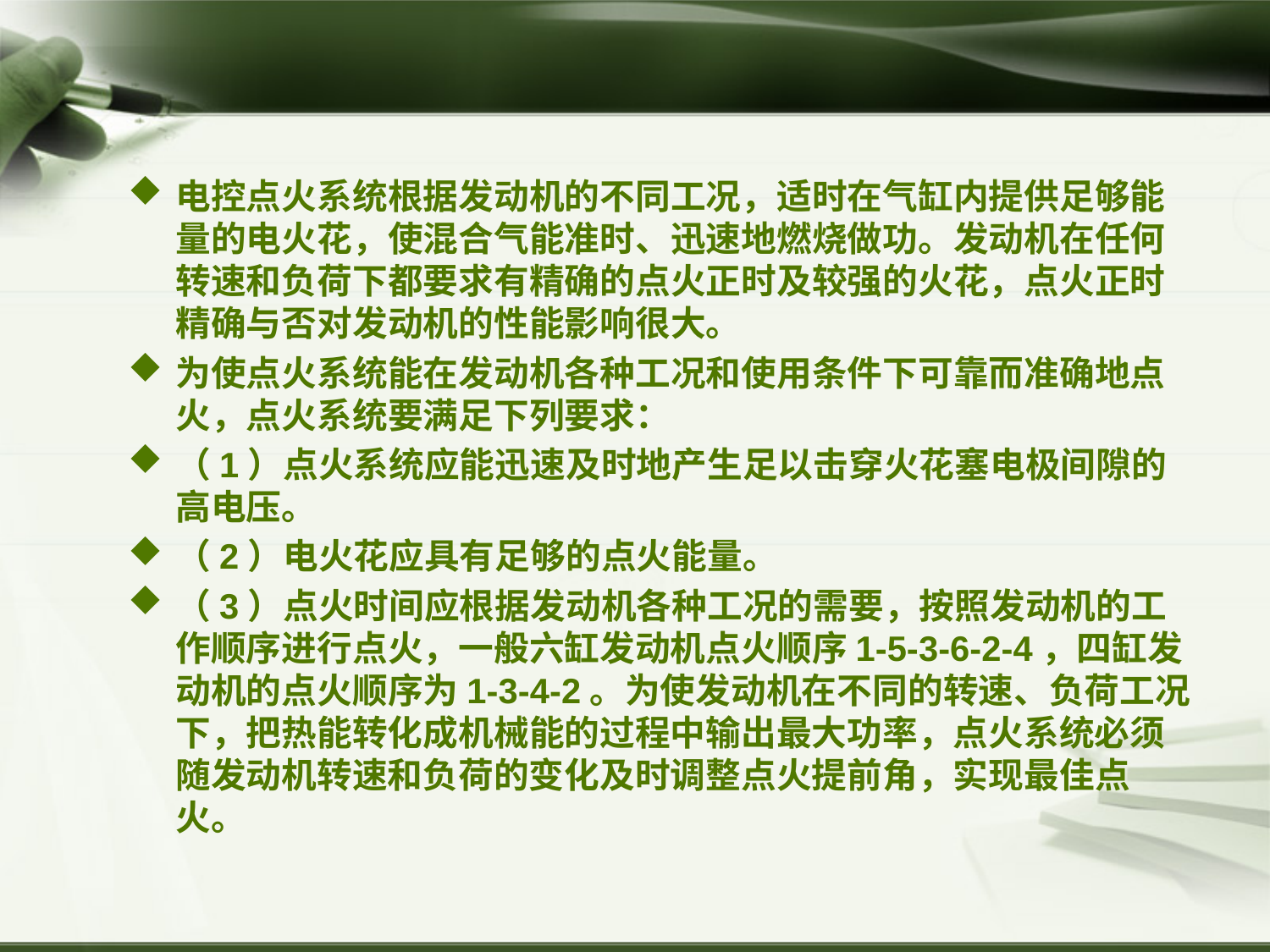

#
电控点火系统根据发动机的不同工况，适时在气缸内提供足够能量的电火花，使混合气能准时、迅速地燃烧做功。发动机在任何转速和负荷下都要求有精确的点火正时及较强的火花，点火正时精确与否对发动机的性能影响很大。
为使点火系统能在发动机各种工况和使用条件下可靠而准确地点火，点火系统要满足下列要求：
（1）点火系统应能迅速及时地产生足以击穿火花塞电极间隙的高电压。
（2）电火花应具有足够的点火能量。
（3）点火时间应根据发动机各种工况的需要，按照发动机的工作顺序进行点火，一般六缸发动机点火顺序1-5-3-6-2-4，四缸发动机的点火顺序为1-3-4-2。为使发动机在不同的转速、负荷工况下，把热能转化成机械能的过程中输出最大功率，点火系统必须随发动机转速和负荷的变化及时调整点火提前角，实现最佳点火。